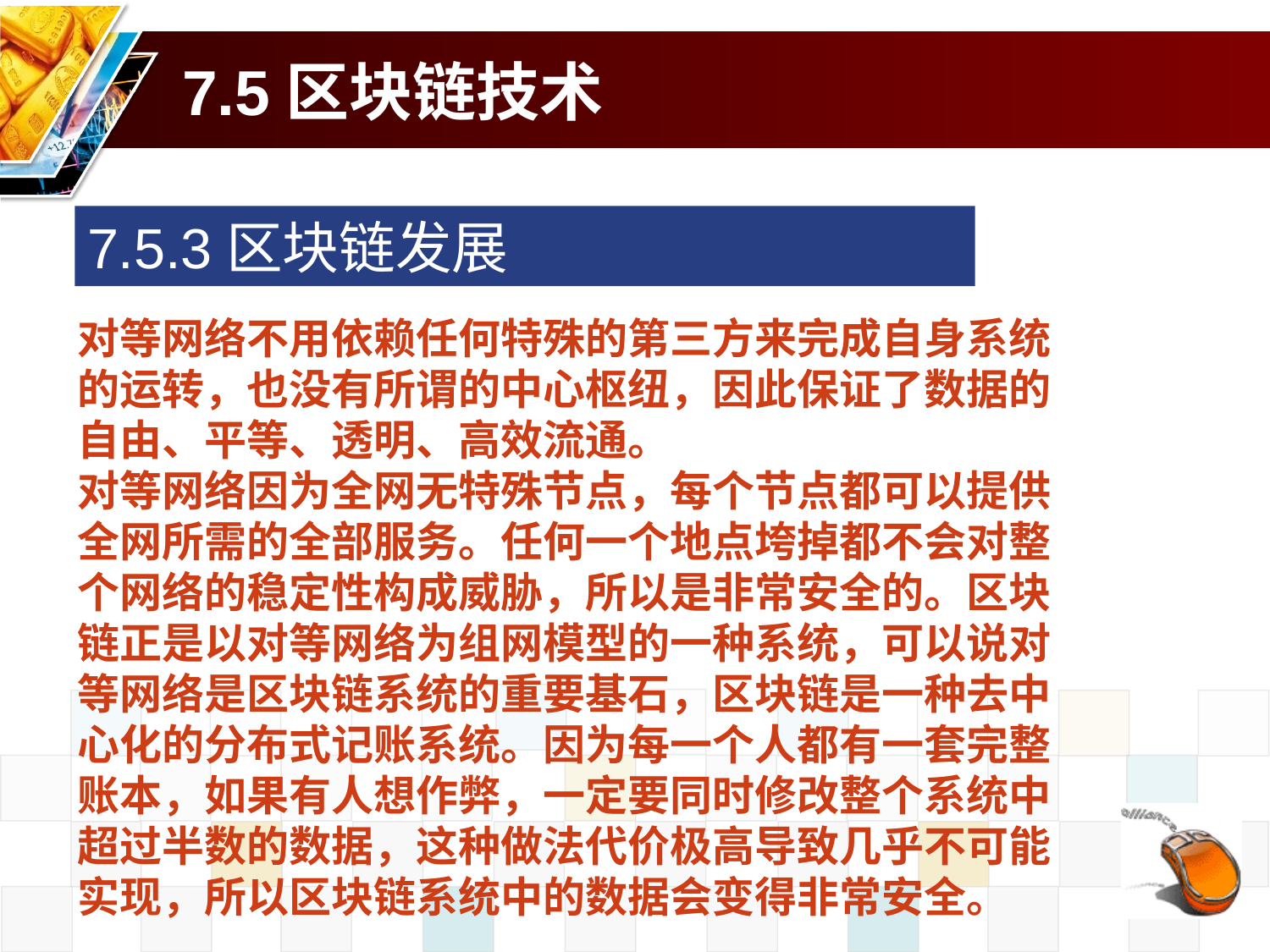

# 7.5区块链技术
7.5.3区块链发展
对等网络不用依赖任何特殊的第三方来完成自身系统的运转，也没有所谓的中心枢纽，因此保证了数据的自由、平等、透明、高效流通。
对等网络因为全网无特殊节点，每个节点都可以提供全网所需的全部服务。任何一个地点垮掉都不会对整个网络的稳定性构成威胁，所以是非常安全的。区块链正是以对等网络为组网模型的一种系统，可以说对等网络是区块链系统的重要基石，区块链是一种去中心化的分布式记账系统。因为每一个人都有一套完整账本，如果有人想作弊，一定要同时修改整个系统中超过半数的数据，这种做法代价极高导致几乎不可能实现，所以区块链系统中的数据会变得非常安全。